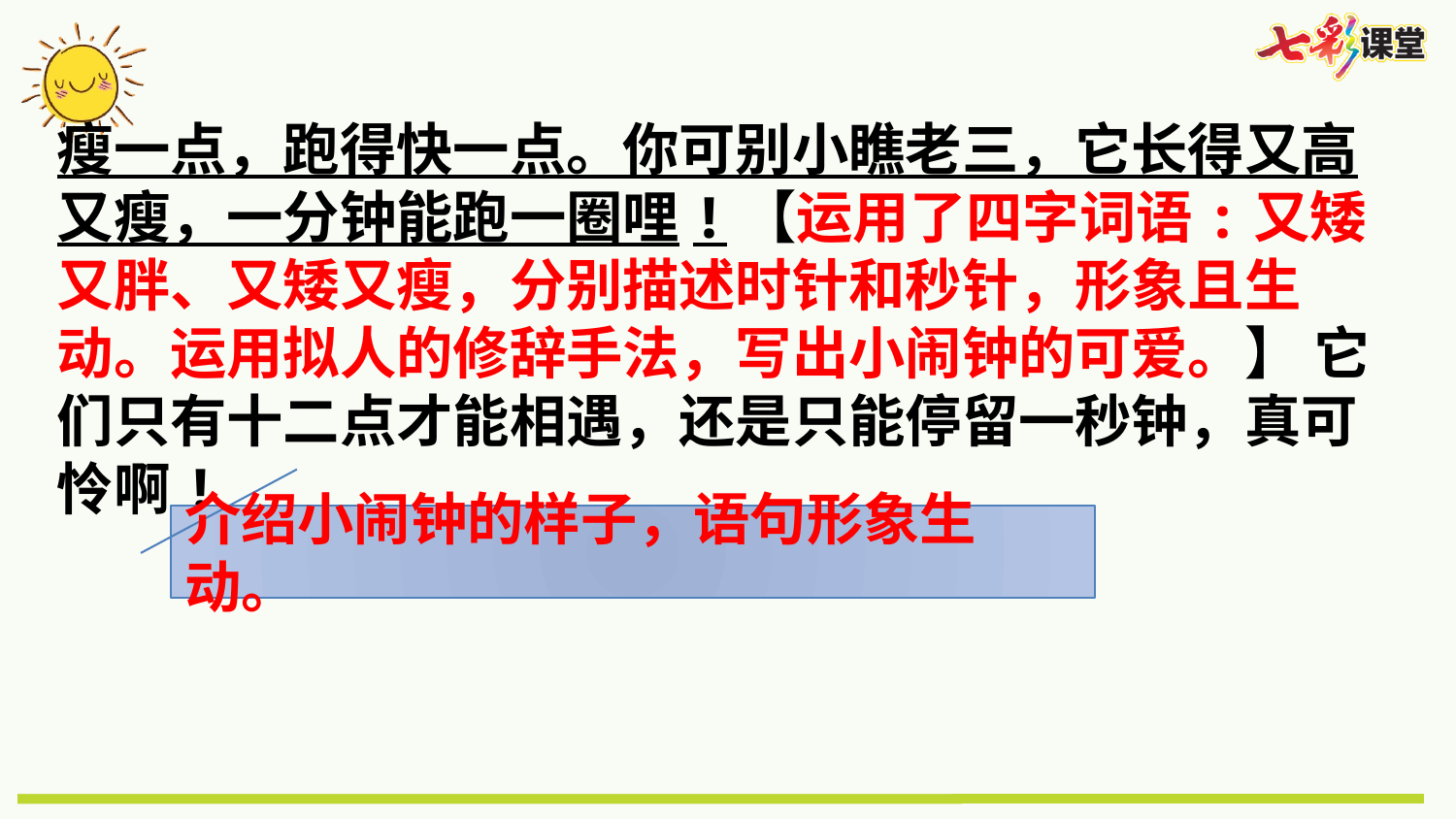

瘦一点，跑得快一点。你可别小瞧老三，它长得又高又瘦，一分钟能跑一圈哩!【运用了四字词语:又矮又胖、又矮又瘦，分别描述时针和秒针，形象且生动。运用拟人的修辞手法，写出小闹钟的可爱。】 它们只有十二点才能相遇，还是只能停留一秒钟，真可怜啊!
介绍小闹钟的样子，语句形象生动。